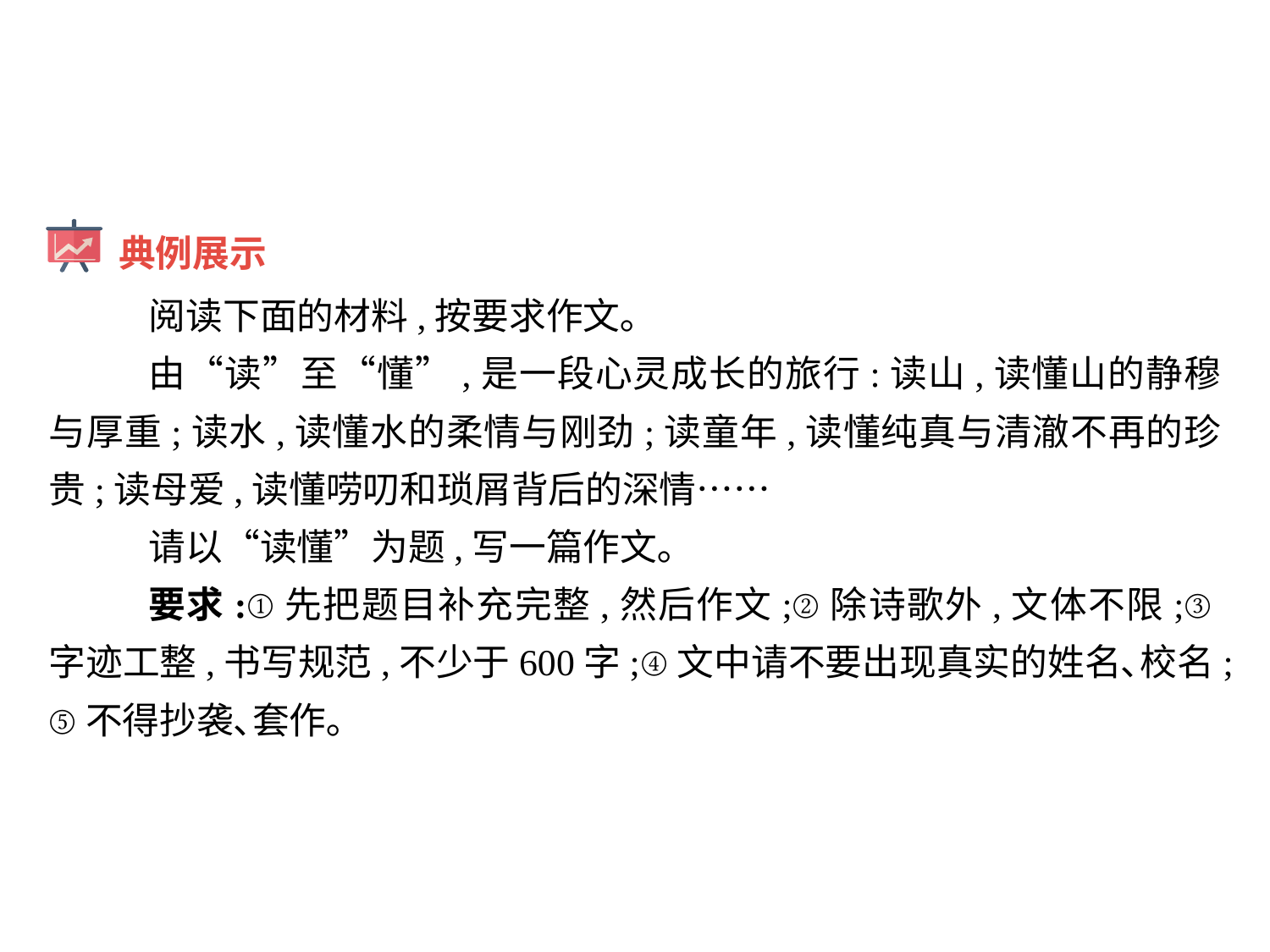

典例展示
阅读下面的材料,按要求作文｡
由“读”至“懂”,是一段心灵成长的旅行:读山,读懂山的静穆与厚重;读水,读懂水的柔情与刚劲;读童年,读懂纯真与清澈不再的珍贵;读母爱,读懂唠叨和琐屑背后的深情……
请以“读懂”为题,写一篇作文｡
要求:①先把题目补充完整,然后作文;②除诗歌外,文体不限;③字迹工整,书写规范,不少于600字;④文中请不要出现真实的姓名､校名;⑤不得抄袭､套作｡